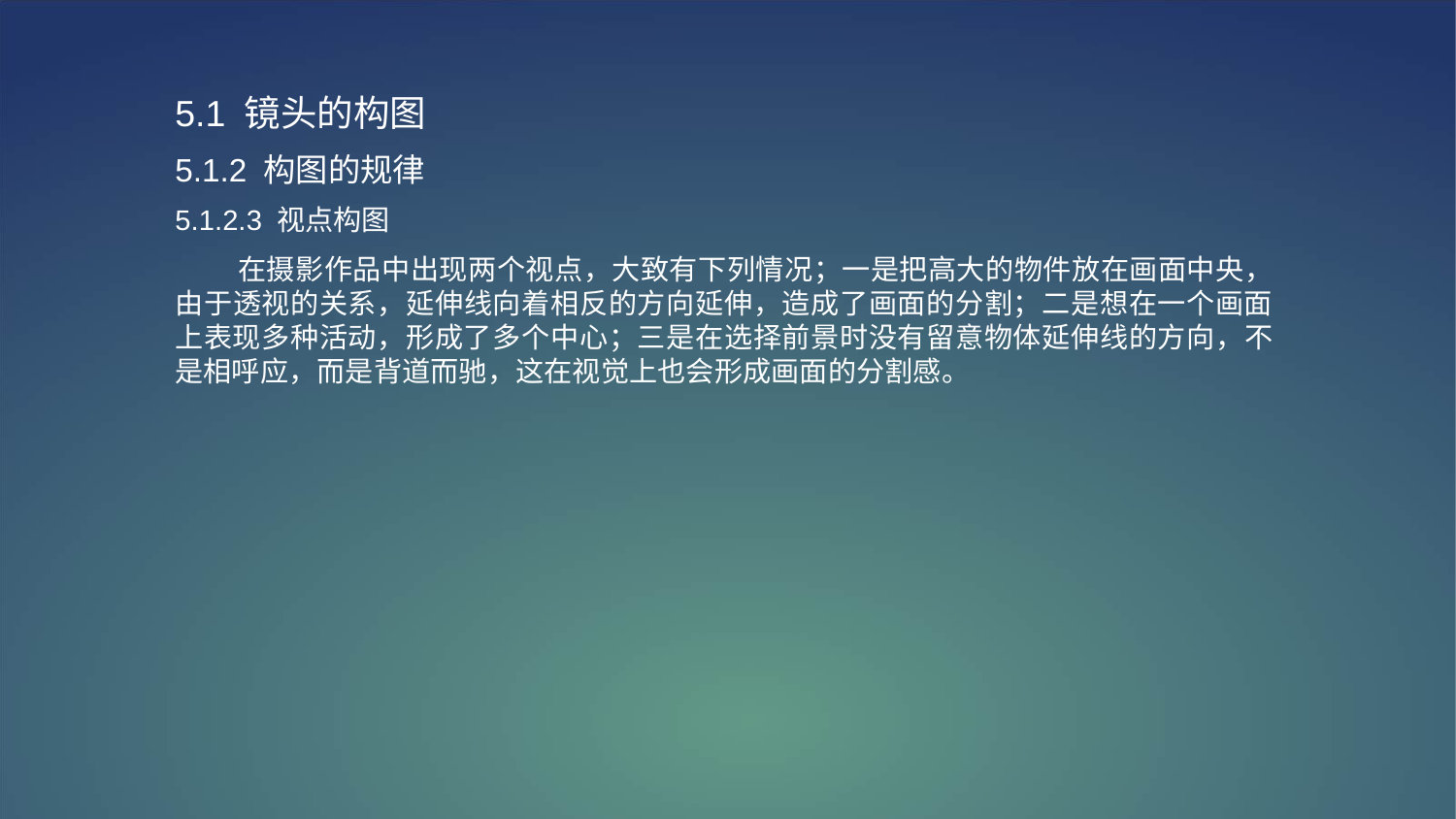

5.1 镜头的构图
5.1.2 构图的规律
5.1.2.3 视点构图
  在摄影作品中出现两个视点，大致有下列情况；一是把高大的物件放在画面中央，由于透视的关系，延伸线向着相反的方向延伸，造成了画面的分割；二是想在一个画面上表现多种活动，形成了多个中心；三是在选择前景时没有留意物体延伸线的方向，不是相呼应，而是背道而驰，这在视觉上也会形成画面的分割感。